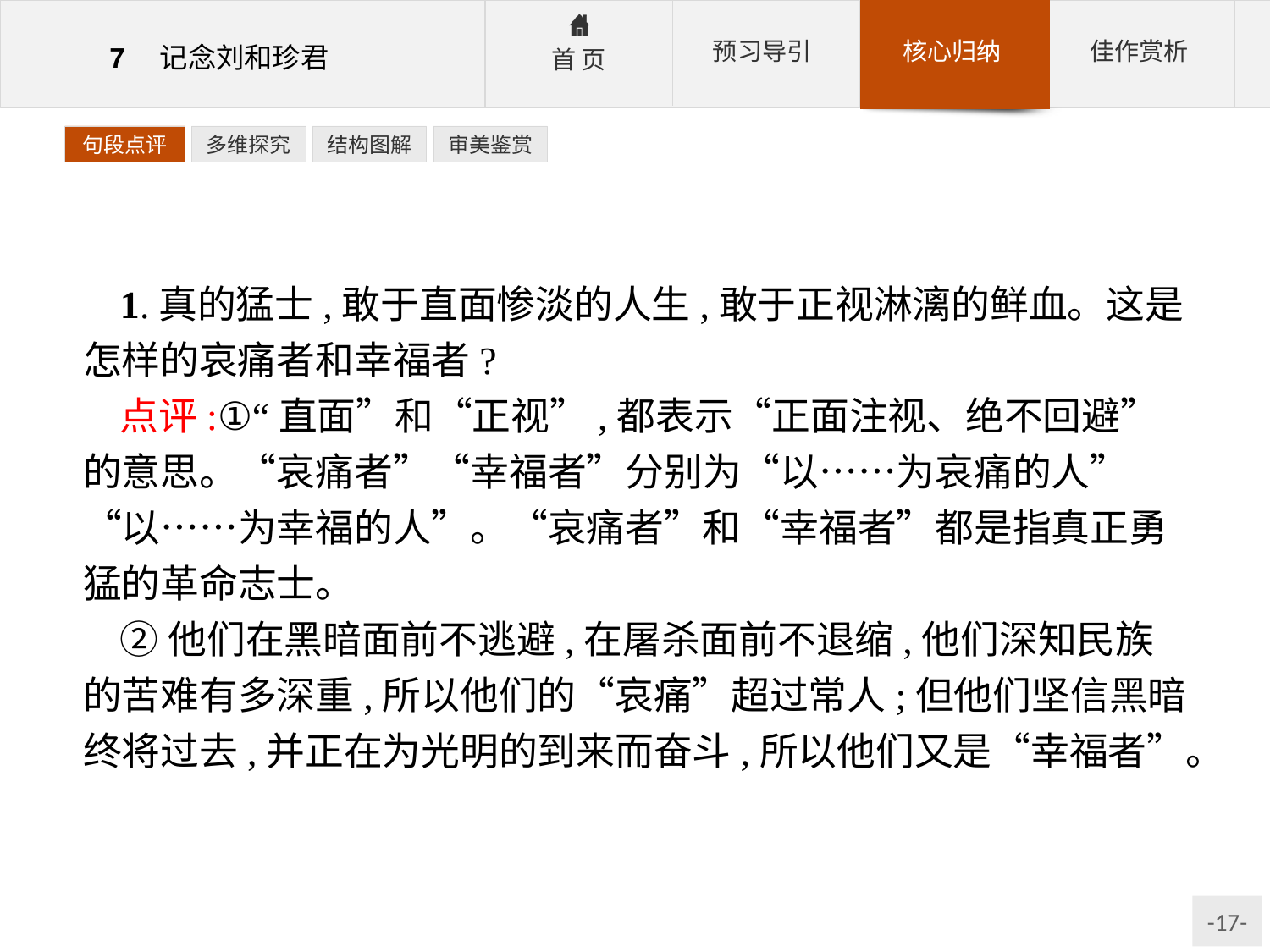

句段点评
多维探究
结构图解
审美鉴赏
1.真的猛士,敢于直面惨淡的人生,敢于正视淋漓的鲜血。这是怎样的哀痛者和幸福者?
点评:①“直面”和“正视”,都表示“正面注视、绝不回避”的意思。“哀痛者”“幸福者”分别为“以……为哀痛的人”“以……为幸福的人”。“哀痛者”和“幸福者”都是指真正勇猛的革命志士。
②他们在黑暗面前不逃避,在屠杀面前不退缩,他们深知民族的苦难有多深重,所以他们的“哀痛”超过常人;但他们坚信黑暗终将过去,并正在为光明的到来而奋斗,所以他们又是“幸福者”。